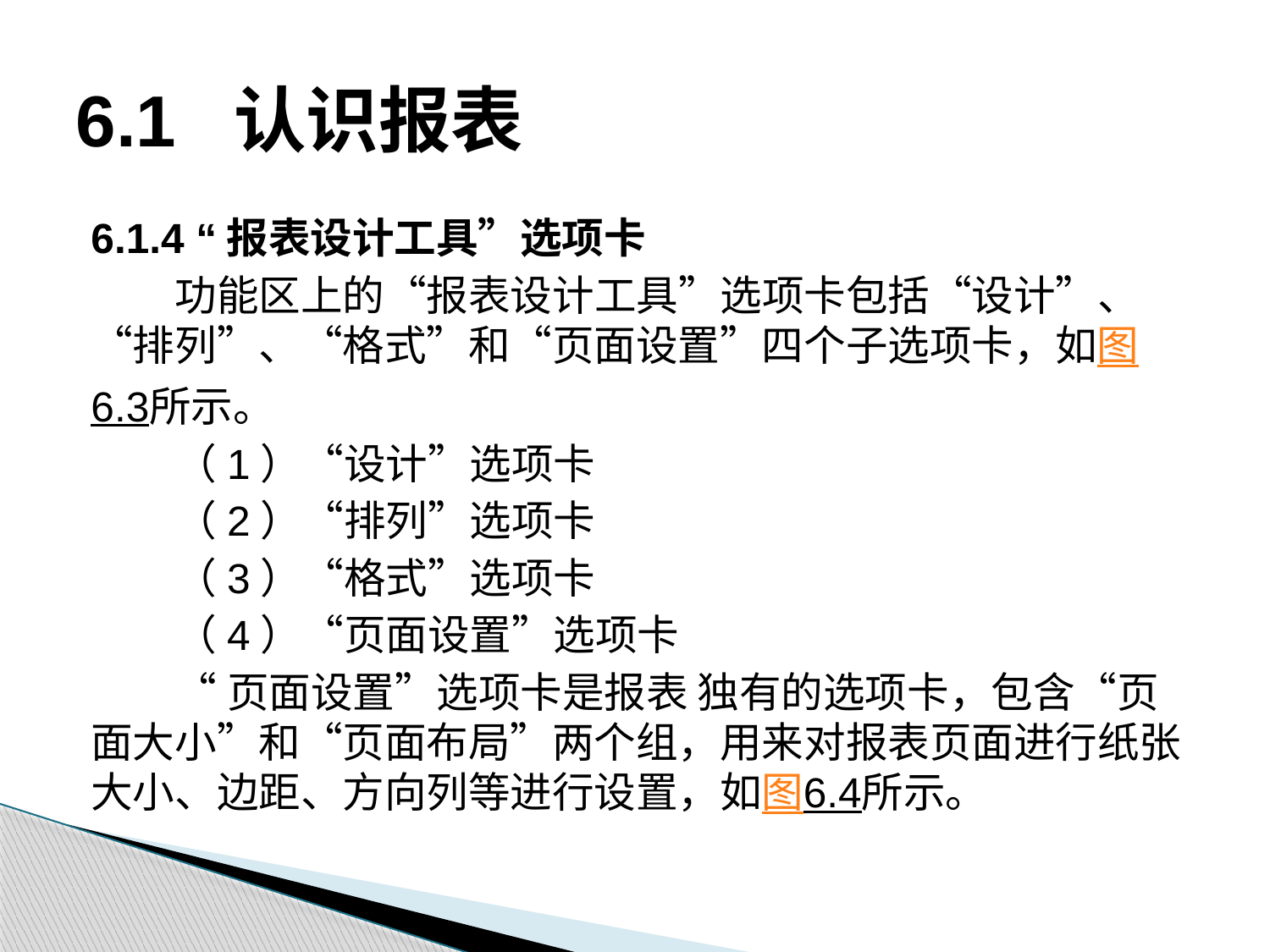

# 6.1  认识报表
6.1.4 “报表设计工具”选项卡
功能区上的“报表设计工具”选项卡包括“设计”、“排列”、“格式”和“页面设置”四个子选项卡，如图6.3所示。
（1）“设计”选项卡
（2）“排列”选项卡
（3）“格式”选项卡
（4）“页面设置”选项卡
“页面设置”选项卡是报表 独有的选项卡，包含“页面大小”和“页面布局”两个组，用来对报表页面进行纸张大小、边距、方向列等进行设置，如图6.4所示。